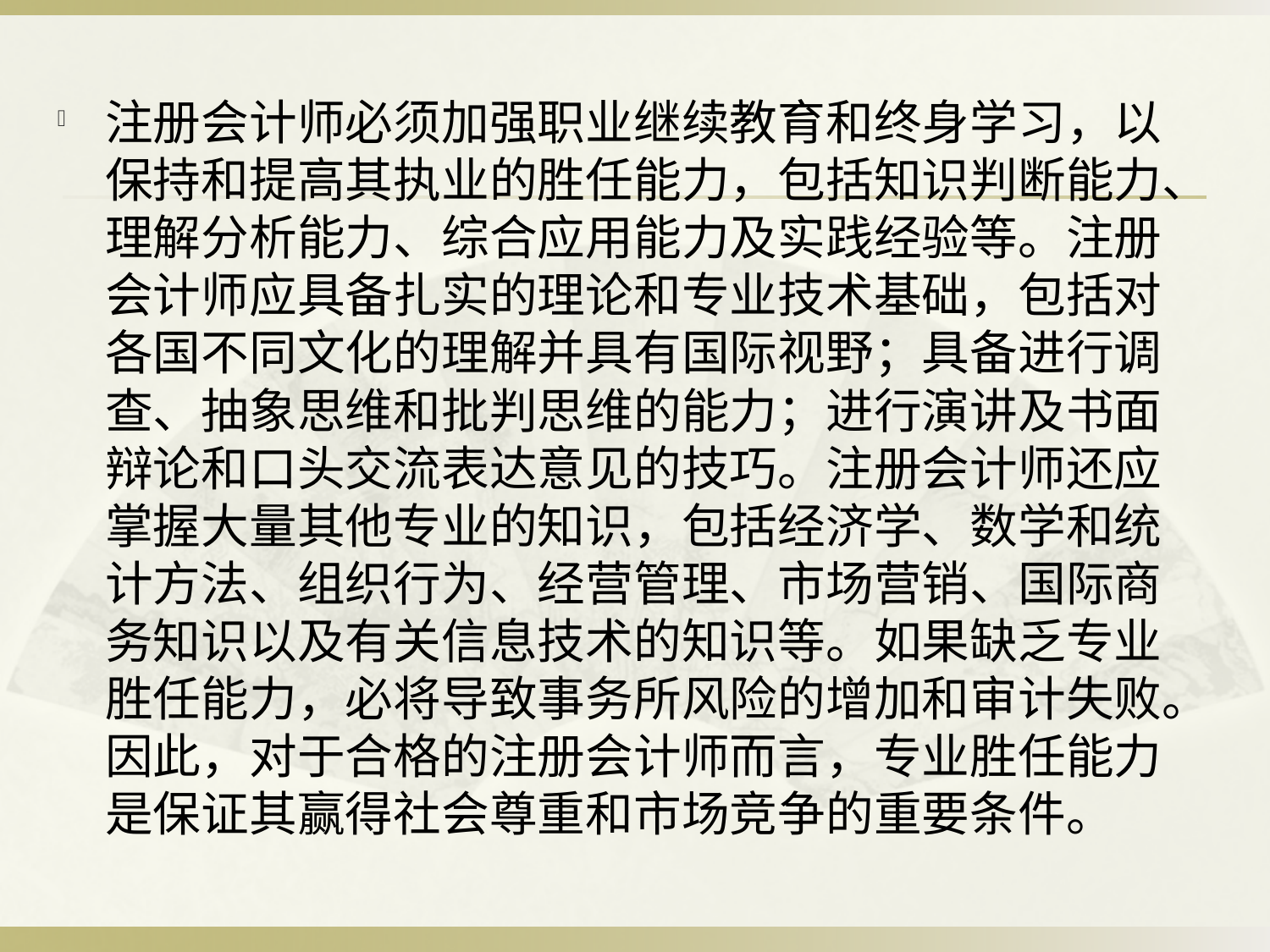

注册会计师必须加强职业继续教育和终身学习，以保持和提高其执业的胜任能力，包括知识判断能力、理解分析能力、综合应用能力及实践经验等。注册会计师应具备扎实的理论和专业技术基础，包括对各国不同文化的理解并具有国际视野；具备进行调查、抽象思维和批判思维的能力；进行演讲及书面辩论和口头交流表达意见的技巧。注册会计师还应掌握大量其他专业的知识，包括经济学、数学和统计方法、组织行为、经营管理、市场营销、国际商务知识以及有关信息技术的知识等。如果缺乏专业胜任能力，必将导致事务所风险的增加和审计失败。因此，对于合格的注册会计师而言，专业胜任能力是保证其赢得社会尊重和市场竞争的重要条件。